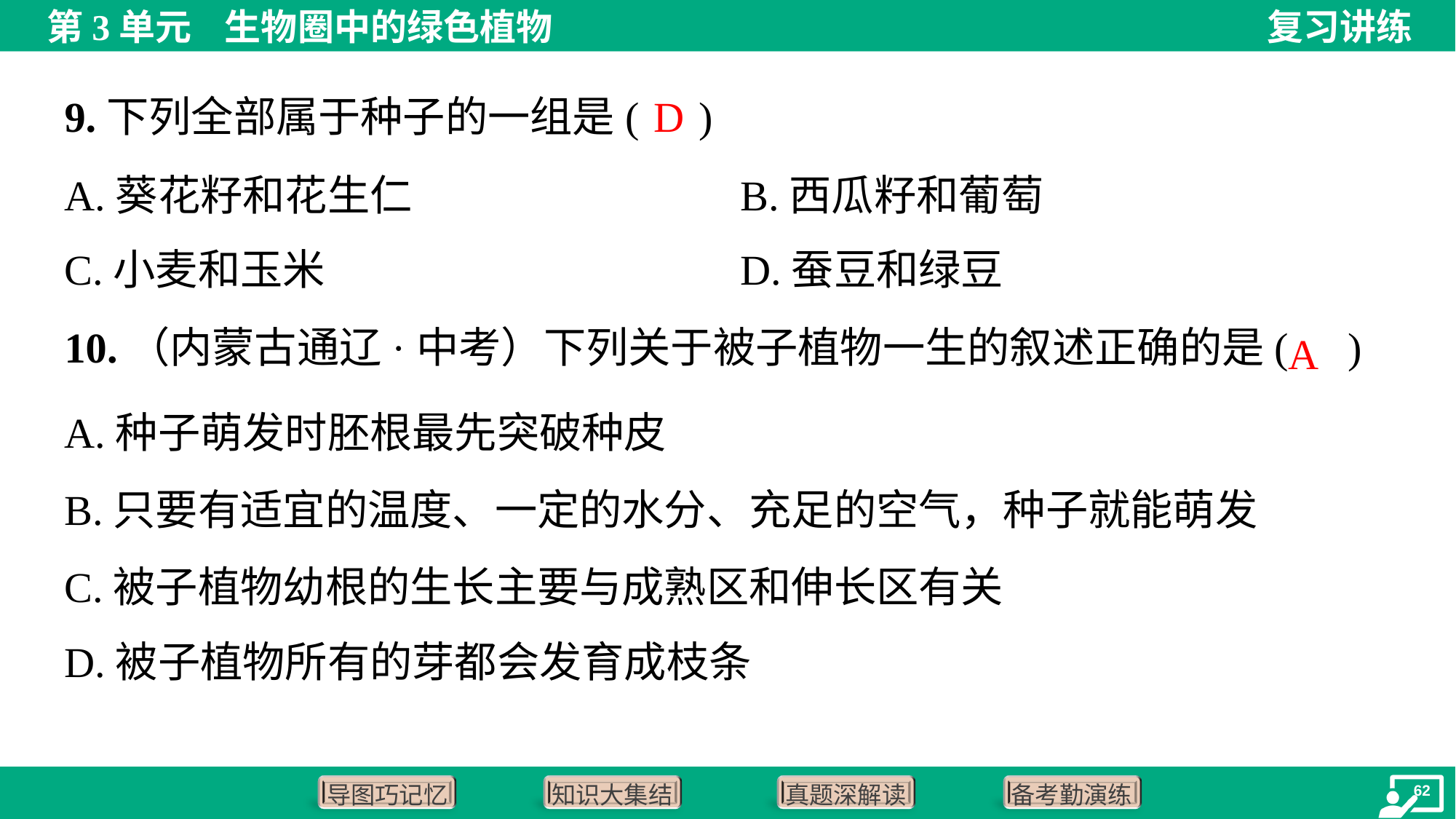

D
9.下列全部属于种子的一组是(     )
A.葵花籽和花生仁	B.西瓜籽和葡萄
C.小麦和玉米	D.蚕豆和绿豆
10.（内蒙古通辽·中考）下列关于被子植物一生的叙述正确的是(     )
A
A.种子萌发时胚根最先突破种皮
B.只要有适宜的温度、一定的水分、充足的空气，种子就能萌发
C.被子植物幼根的生长主要与成熟区和伸长区有关
D.被子植物所有的芽都会发育成枝条